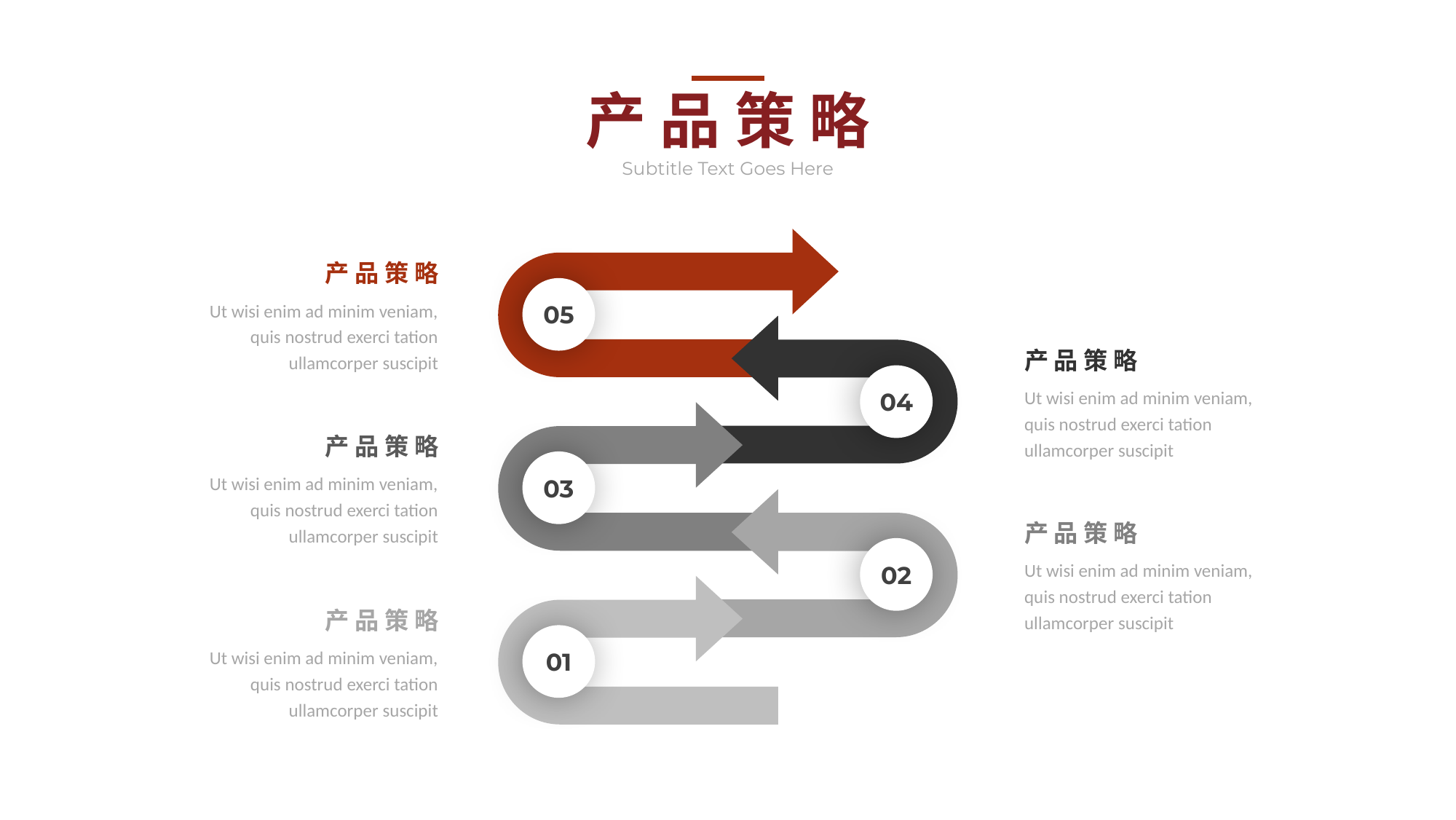

产 品 策 略
Subtitle Text Goes Here

05

04

03

02

01
产 品 策 略
Ut wisi enim ad minim veniam, quis nostrud exerci tation ullamcorper suscipit
产 品 策 略
Ut wisi enim ad minim veniam, quis nostrud exerci tation ullamcorper suscipit
产 品 策 略
Ut wisi enim ad minim veniam, quis nostrud exerci tation ullamcorper suscipit
产 品 策 略
Ut wisi enim ad minim veniam, quis nostrud exerci tation ullamcorper suscipit
产 品 策 略
Ut wisi enim ad minim veniam, quis nostrud exerci tation ullamcorper suscipit